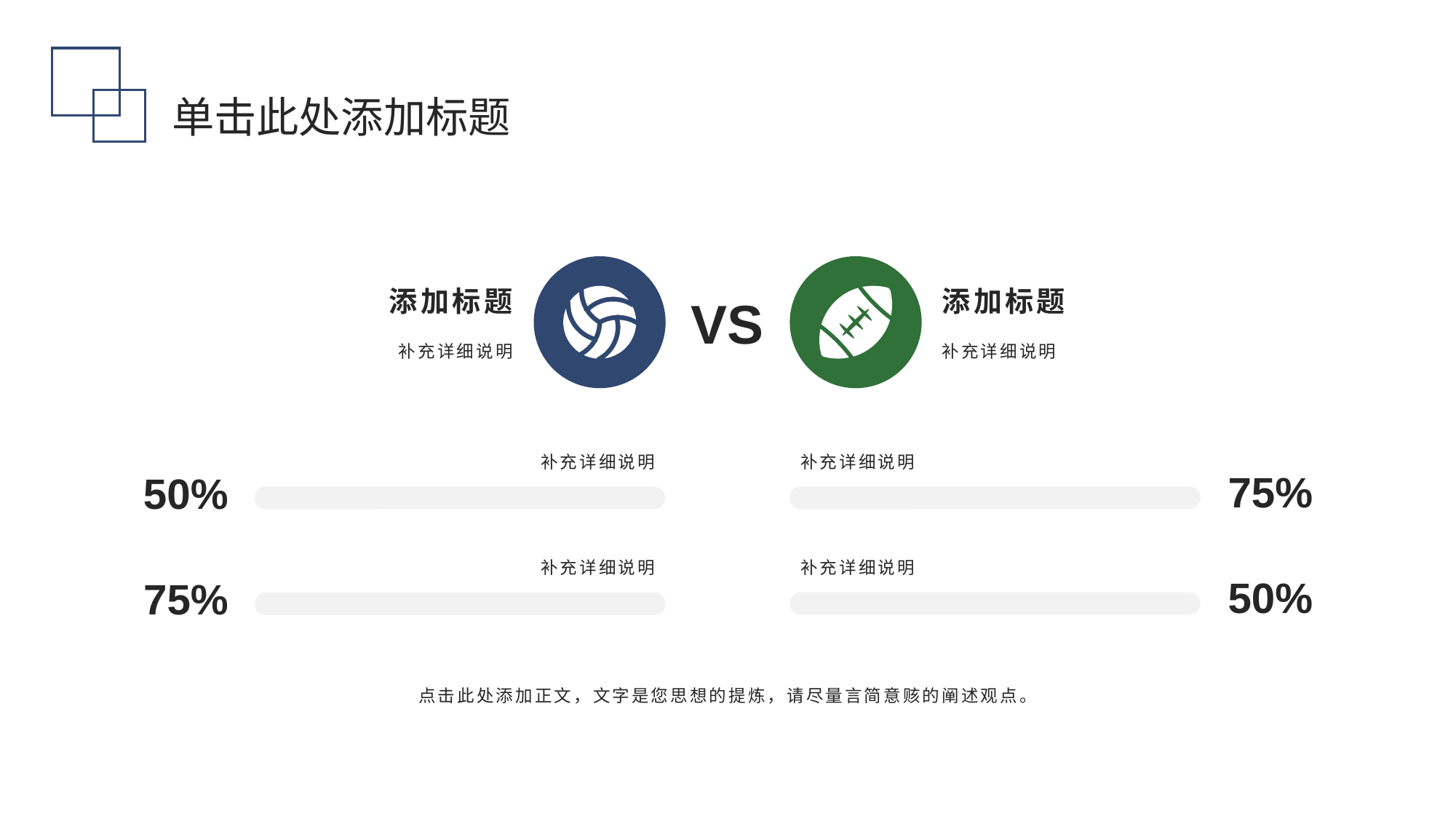

单击此处添加标题

添加标题
添加标题
VS

补充详细说明
补充详细说明
补充详细说明
补充详细说明
75%
50%

补充详细说明
补充详细说明
50%
75%

点击此处添加正文，文字是您思想的提炼，请尽量言简意赅的阐述观点。